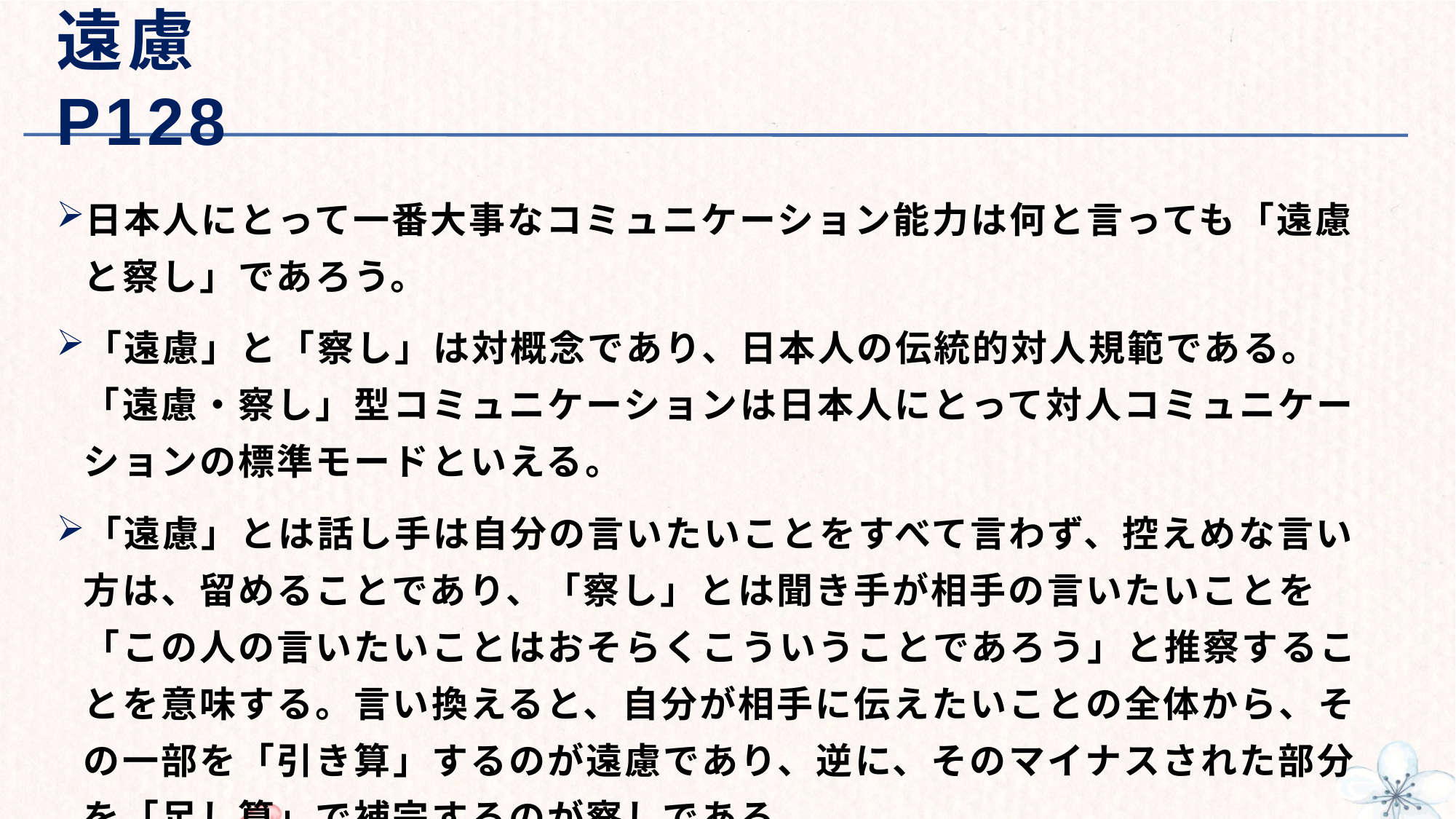

# 遠慮　　　　　　　　　　　　　　P128
日本人にとって一番大事なコミュニケーション能力は何と言っても「遠慮と察し」であろう。
「遠慮」と「察し」は対概念であり、日本人の伝統的対人規範である。「遠慮・察し」型コミュニケーションは日本人にとって対人コミュニケーションの標準モードといえる。
「遠慮」とは話し手は自分の言いたいことをすべて言わず、控えめな言い方は、留めることであり、「察し」とは聞き手が相手の言いたいことを「この人の言いたいことはおそらくこういうことであろう」と推察することを意味する。言い換えると、自分が相手に伝えたいことの全体から、その一部を「引き算」するのが遠慮であり、逆に、そのマイナスされた部分を「足し算」で補完するのが察しである。